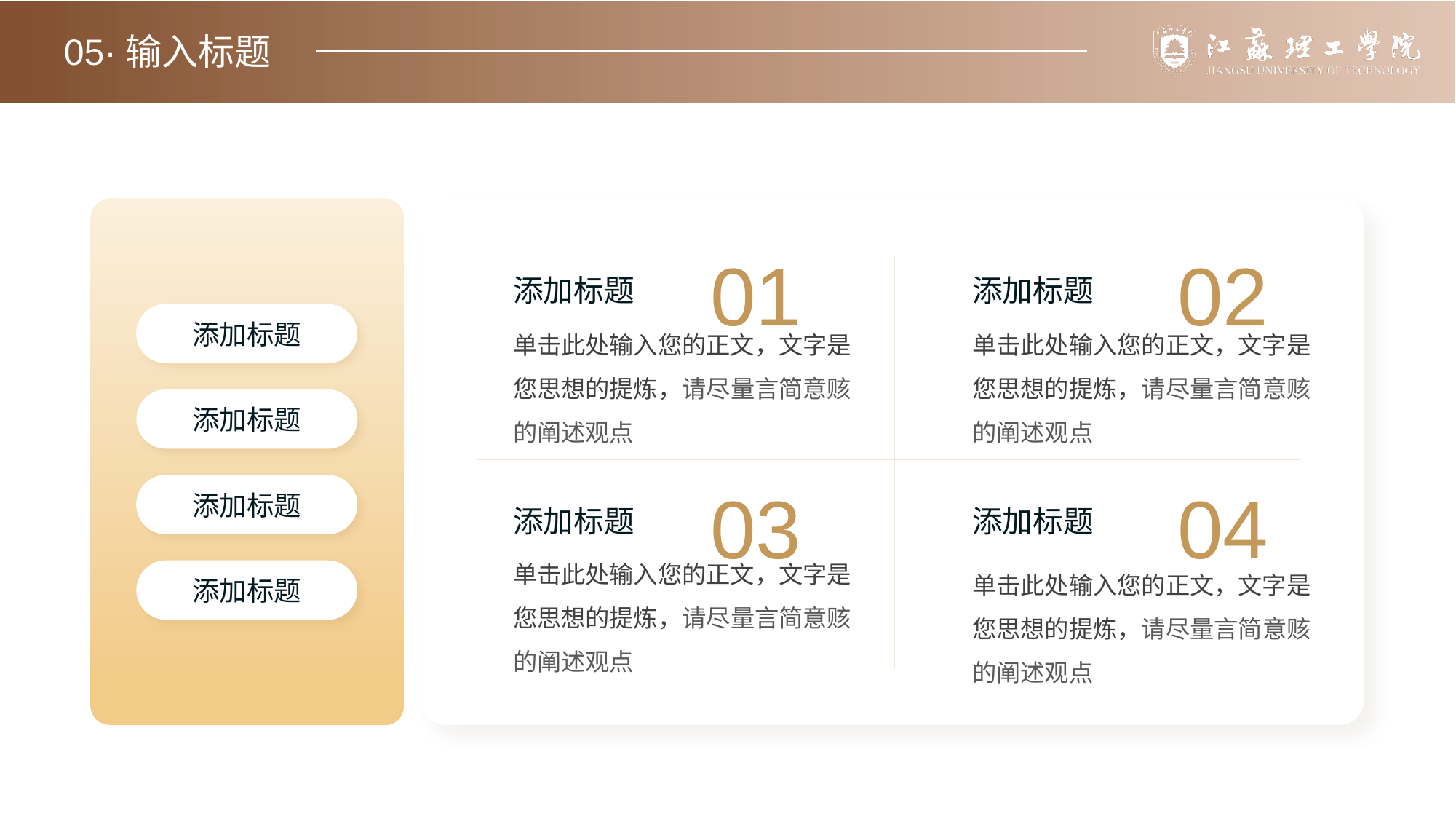

05·输入标题

01
02
添加标题
单击此处输入您的正文，文字是您思想的提炼，请尽量言简意赅的阐述观点
添加标题
单击此处输入您的正文，文字是您思想的提炼，请尽量言简意赅的阐述观点
添加标题
单击此处输入您的正文，文字是您思想的提炼，请尽量言简意赅的阐述观点
添加标题
单击此处输入您的正文，文字是您思想的提炼，请尽量言简意赅的阐述观点
添加标题
添加标题
03
04
添加标题
添加标题